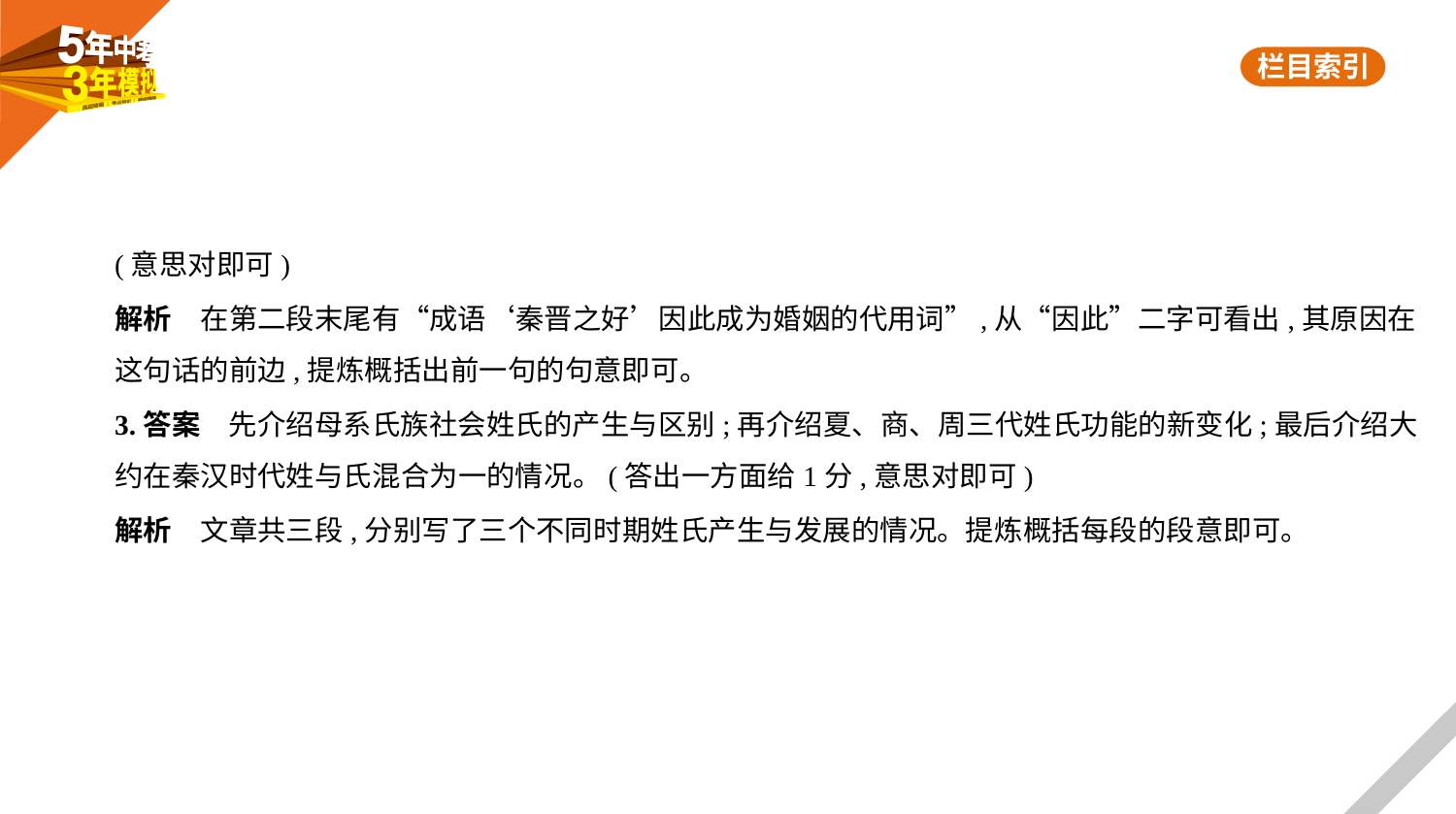

(意思对即可)
解析　在第二段末尾有“成语‘秦晋之好’因此成为婚姻的代用词”,从“因此”二字可看出,其原因在
这句话的前边,提炼概括出前一句的句意即可。
3.答案　先介绍母系氏族社会姓氏的产生与区别;再介绍夏、商、周三代姓氏功能的新变化;最后介绍大
约在秦汉时代姓与氏混合为一的情况。(答出一方面给1分,意思对即可)
解析　文章共三段,分别写了三个不同时期姓氏产生与发展的情况。提炼概括每段的段意即可。